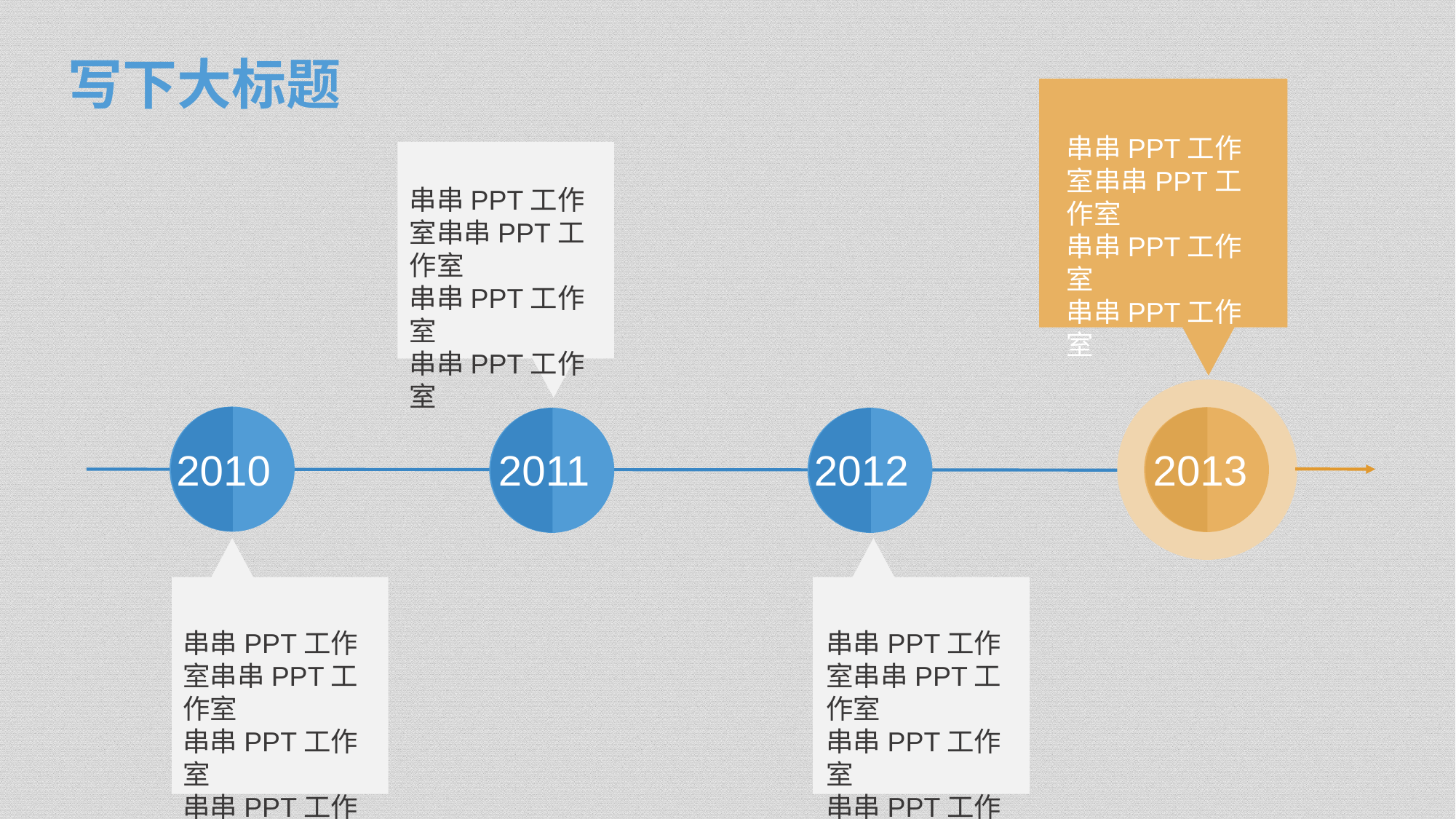

写下大标题

串串PPT工作室串串PPT工作室
串串PPT工作室
串串PPT工作室

串串PPT工作室串串PPT工作室
串串PPT工作室
串串PPT工作室

2010
2011
2012
2013

串串PPT工作室串串PPT工作室
串串PPT工作室
串串PPT工作室
串串PPT工作室串串PPT工作室
串串PPT工作室
串串PPT工作室